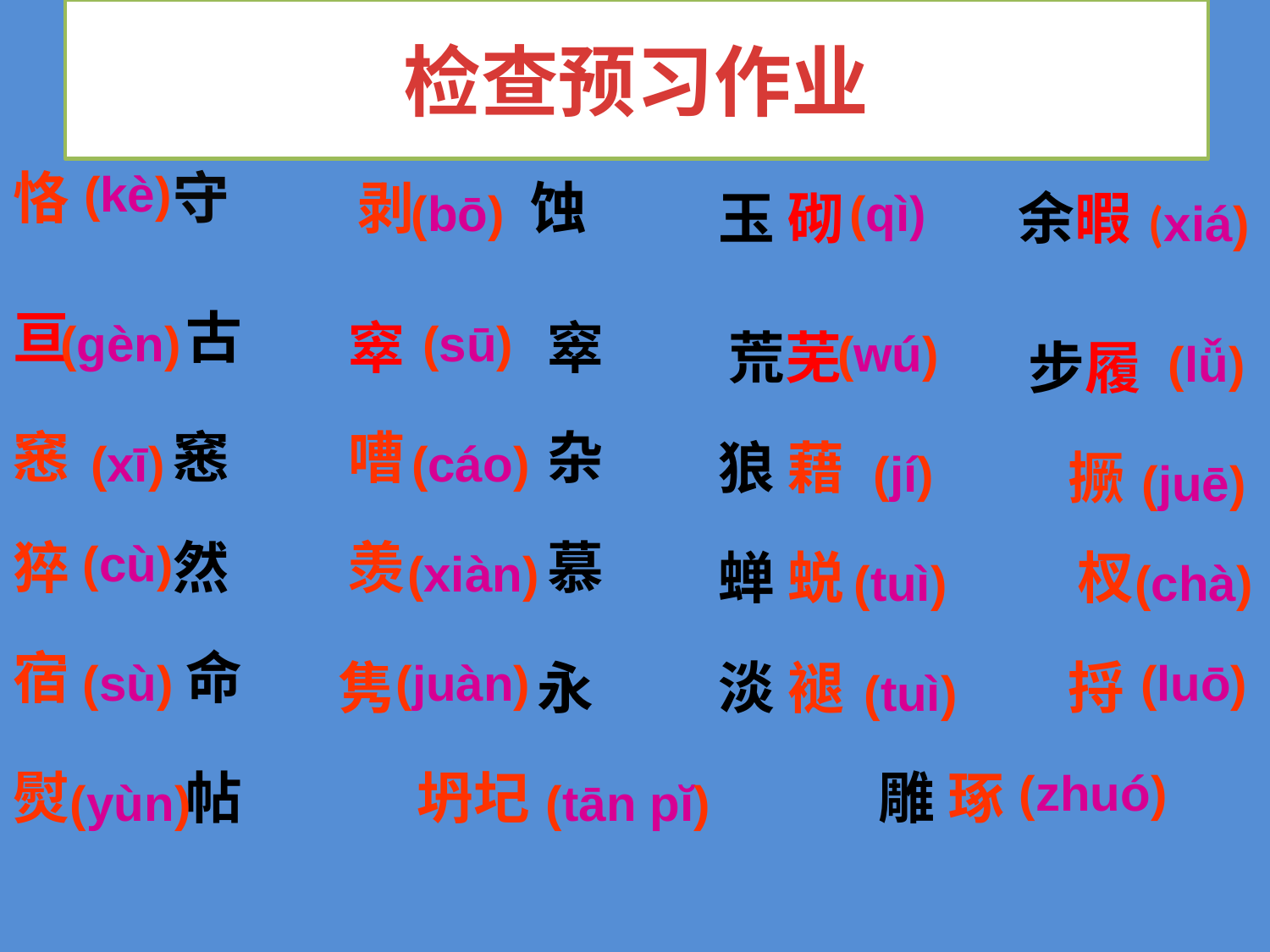

# 检查预习作业
恪        守
(kè)
剥         蚀
(bō)
玉 砌
(qì)
余暇
(xiá)
亘         古
(ɡèn)
窣           窣
(sū)
荒芜
(wú)
步履
(lǚ)
窸        窸
嘈           杂
(xī)
(cáo)
狼 藉
(jí)
撅
(juē)
猝        然
(cù)
羡           慕
(xiàn)
蝉 蜕
杈
(tuì)
(chà)
宿         命
(sù)
隽           永
(juàn)
淡 褪
捋
(luō)
(tuì)
熨         帖
坍圮
雕 琢
(zhuó)
(yùn)
(tān pĭ)